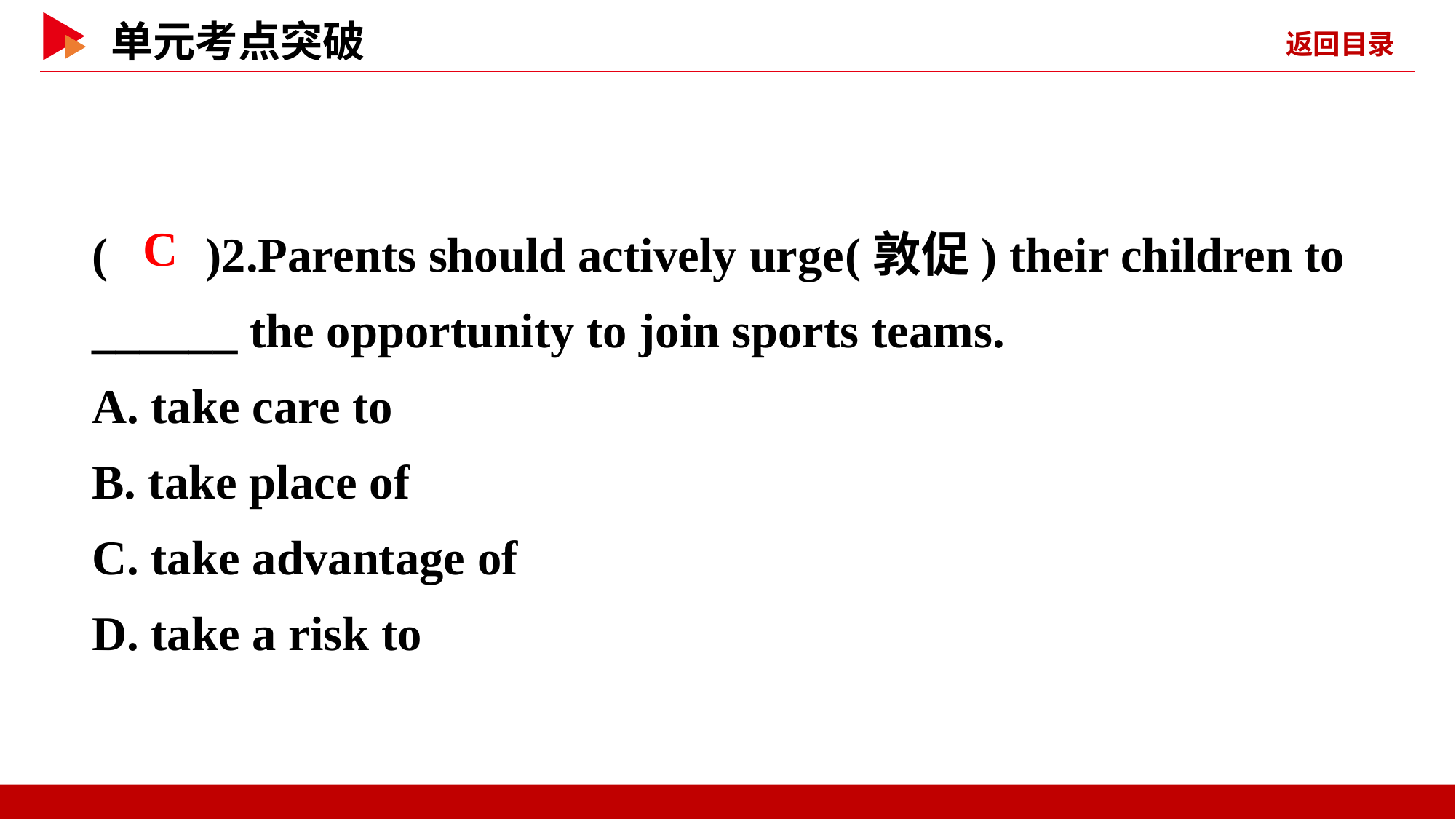

(        )2.Parents should actively urge(敦促) their children to ______ the opportunity to join sports teams.
A. take care to
B. take place of
C. take advantage of
D. take a risk to
   C